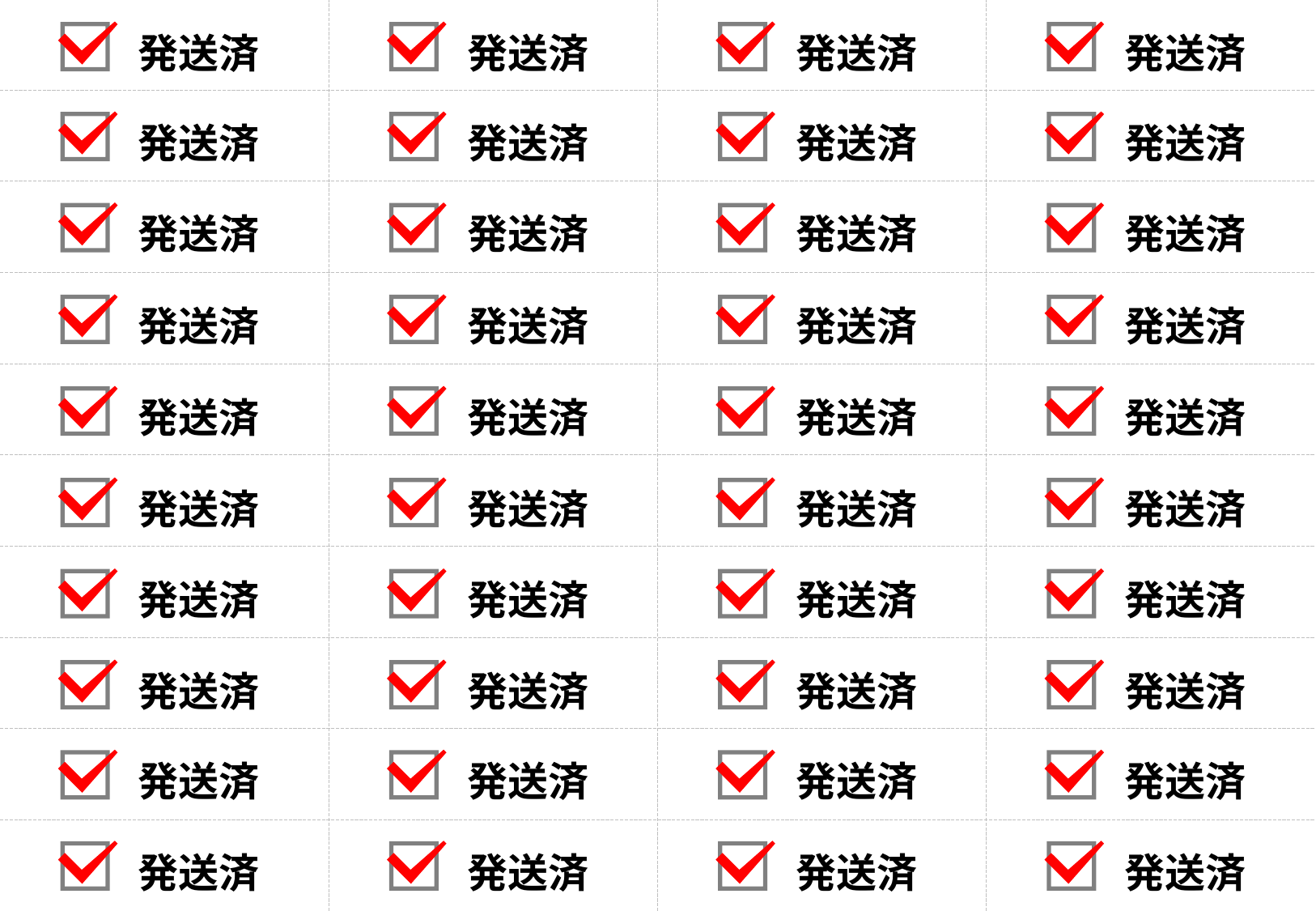

発送済
発送済
発送済
発送済

発送済
発送済
発送済
発送済

発送済
発送済
発送済
発送済

発送済
発送済
発送済
発送済

発送済
発送済
発送済
発送済

発送済
発送済
発送済
発送済

発送済
発送済
発送済
発送済

発送済
発送済
発送済
発送済

発送済
発送済
発送済
発送済

発送済
発送済
発送済
発送済